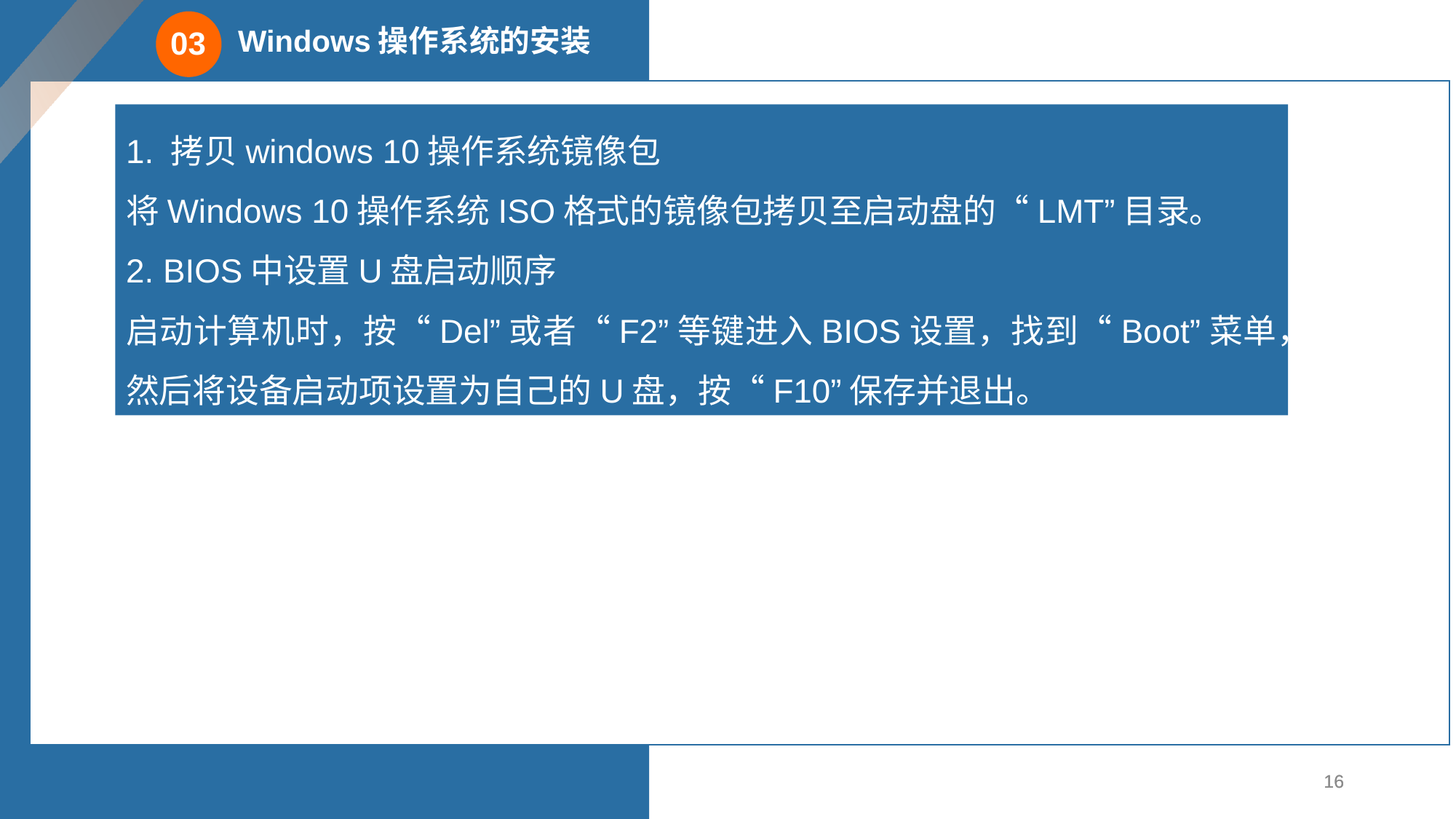

Windows操作系统的安装
03
1. 拷贝windows 10操作系统镜像包
将Windows 10操作系统ISO格式的镜像包拷贝至启动盘的“LMT”目录。
2. BIOS中设置U盘启动顺序
启动计算机时，按“Del”或者“F2”等键进入BIOS设置，找到“Boot”菜单，然后将设备启动项设置为自己的U盘，按“F10”保存并退出。